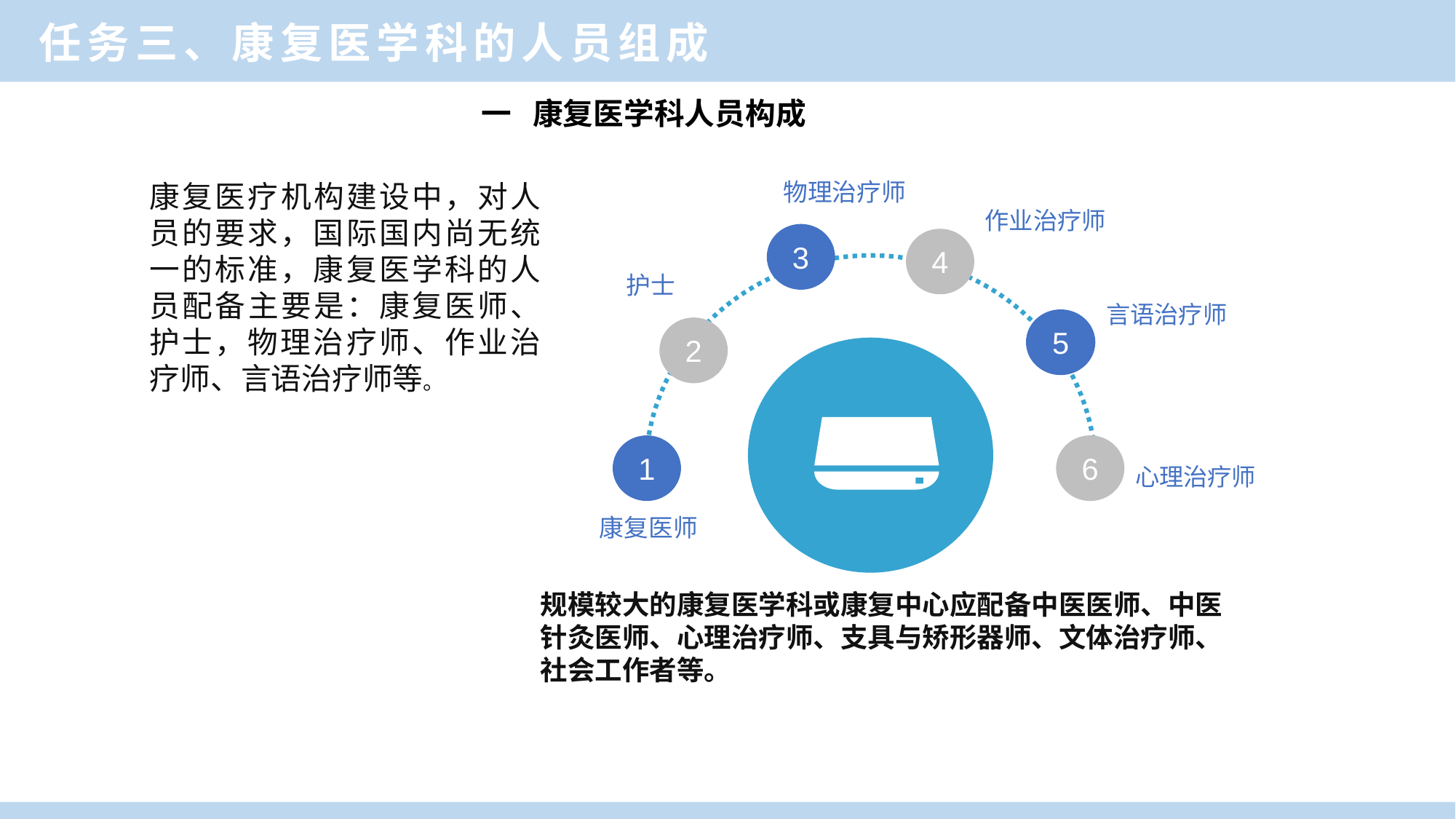

任务三、康复医学科的人员组成
 一   康复医学科人员构成
物理治疗师
3
康复医疗机构建设中，对人员的要求，国际国内尚无统一的标准，康复医学科的人员配备主要是：康复医师、护士，物理治疗师、作业治疗师、言语治疗师等。
作业治疗师
4

护士
2
言语治疗师
5

1
康复医师
6
心理治疗师
规模较大的康复医学科或康复中心应配备中医医师、中医针灸医师、心理治疗师、支具与矫形器师、文体治疗师、社会工作者等。

一、康复医学科功能与作用